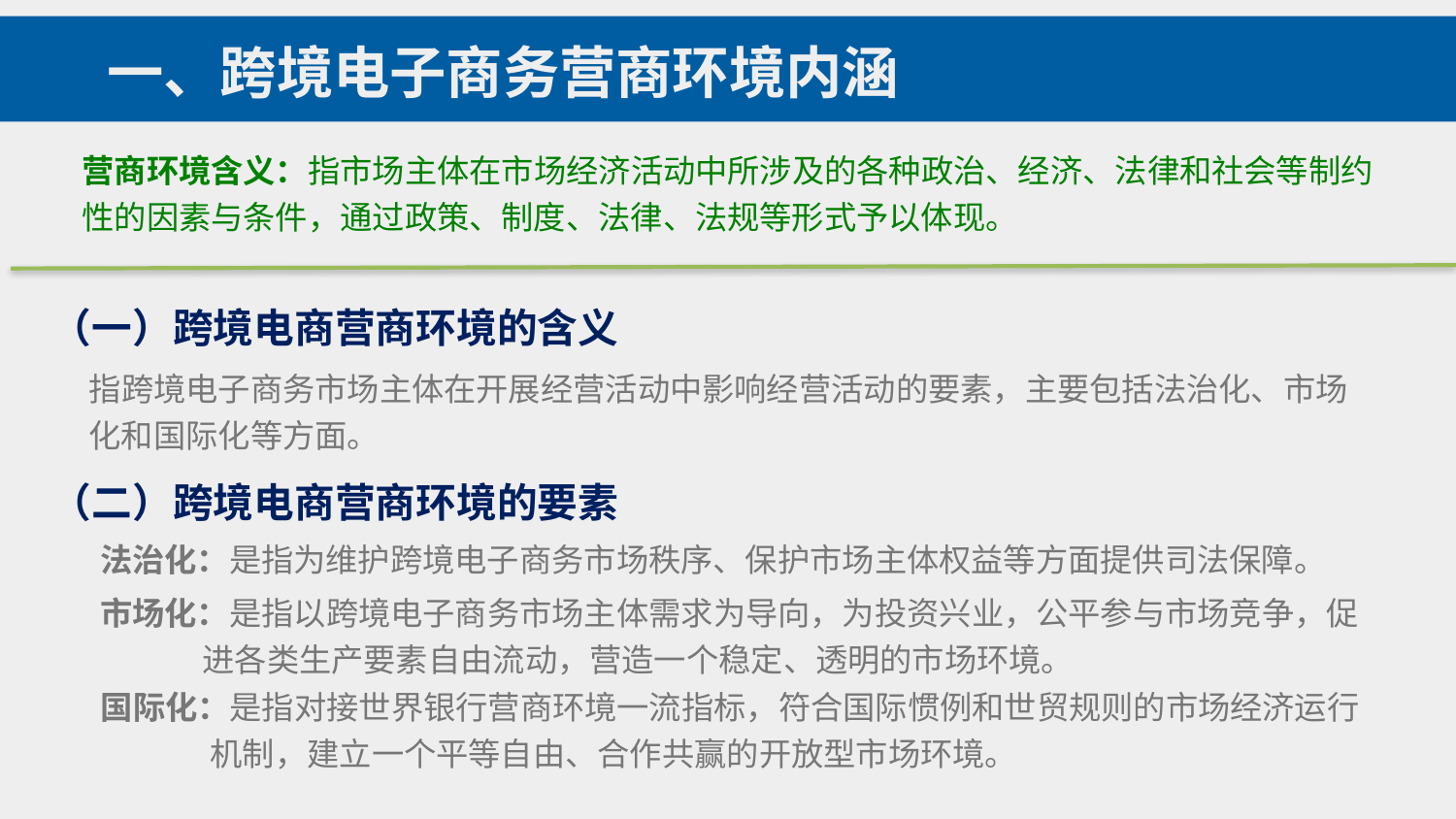

一、跨境电子商务营商环境内涵
营商环境含义：指市场主体在市场经济活动中所涉及的各种政治、经济、法律和社会等制约性的因素与条件，通过政策、制度、法律、法规等形式予以体现。
（一）跨境电商营商环境的含义
指跨境电子商务市场主体在开展经营活动中影响经营活动的要素，主要包括法治化、市场化和国际化等方面。
（二）跨境电商营商环境的要素
法治化：是指为维护跨境电子商务市场秩序、保护市场主体权益等方面提供司法保障。
市场化：是指以跨境电子商务市场主体需求为导向，为投资兴业，公平参与市场竞争，促
             进各类生产要素自由流动，营造一个稳定、透明的市场环境。
国际化：是指对接世界银行营商环境一流指标，符合国际惯例和世贸规则的市场经济运行
              机制，建立一个平等自由、合作共赢的开放型市场环境。